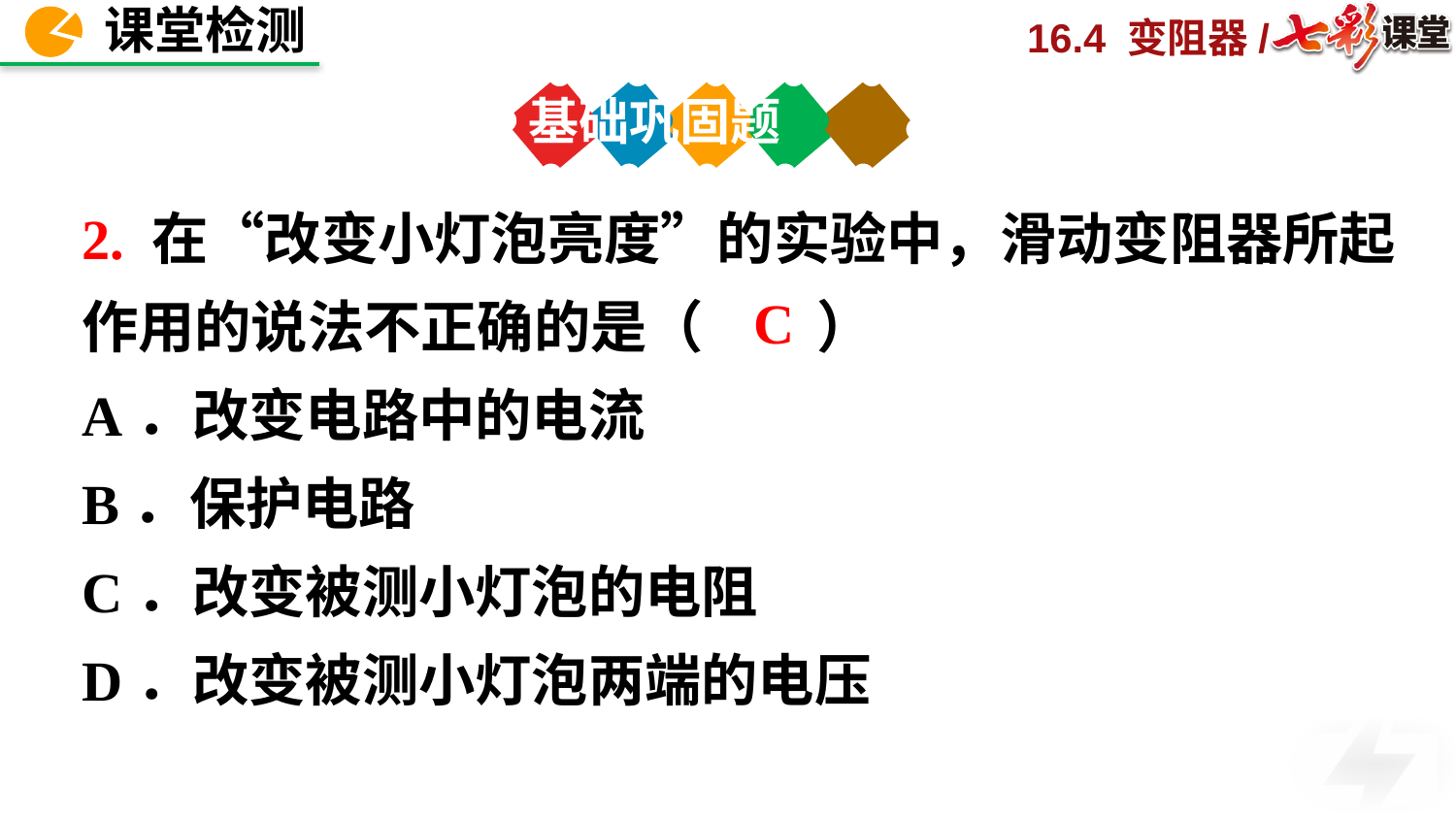

基础巩固题

2. 在“改变小灯泡亮度”的实验中，滑动变阻器所起作用的说法不正确的是（　　）
A．改变电路中的电流
B．保护电路
C．改变被测小灯泡的电阻
D．改变被测小灯泡两端的电压
C